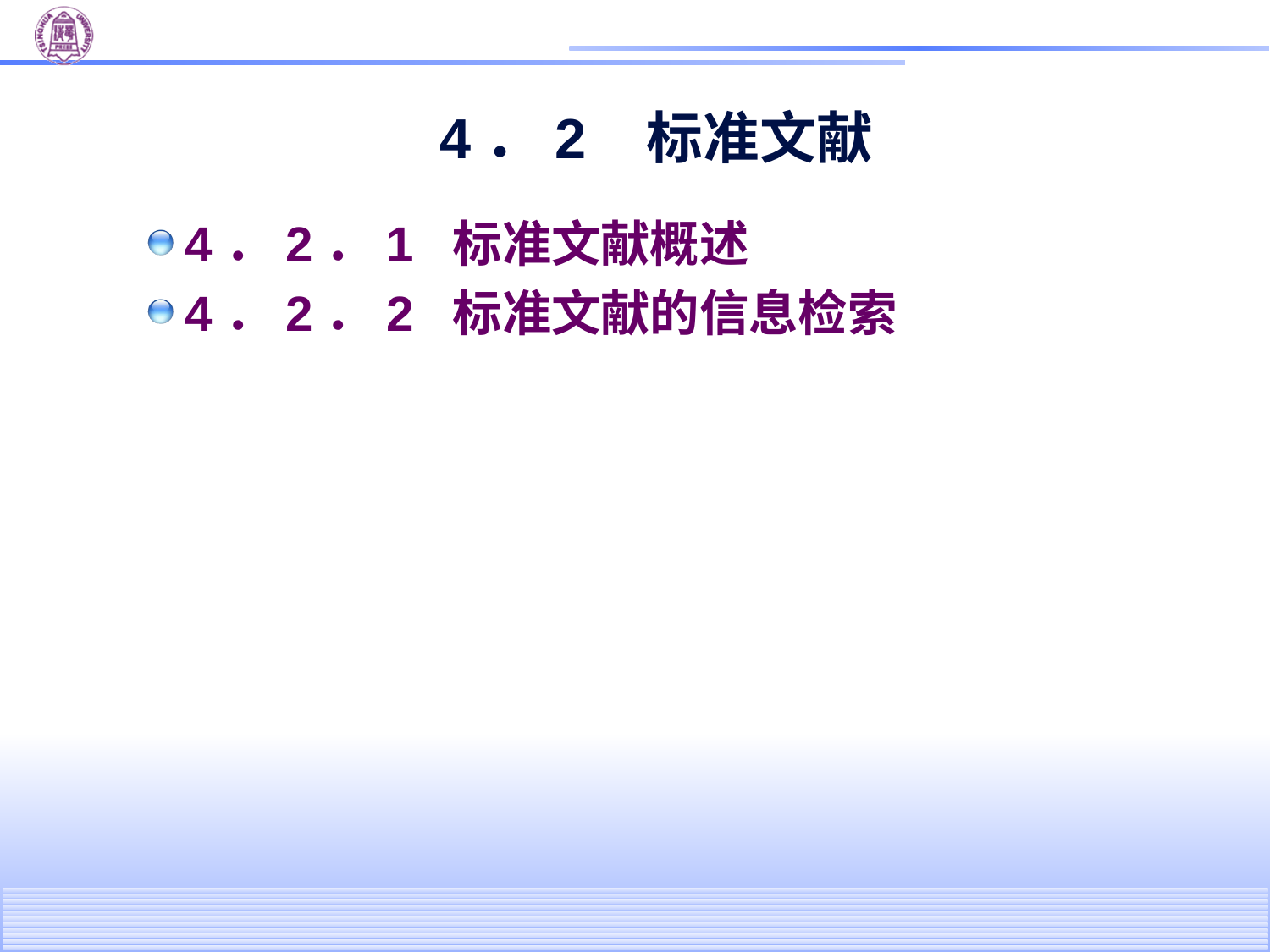

# 4．2   标准文献
4．2．1  标准文献概述
4．2．2  标准文献的信息检索